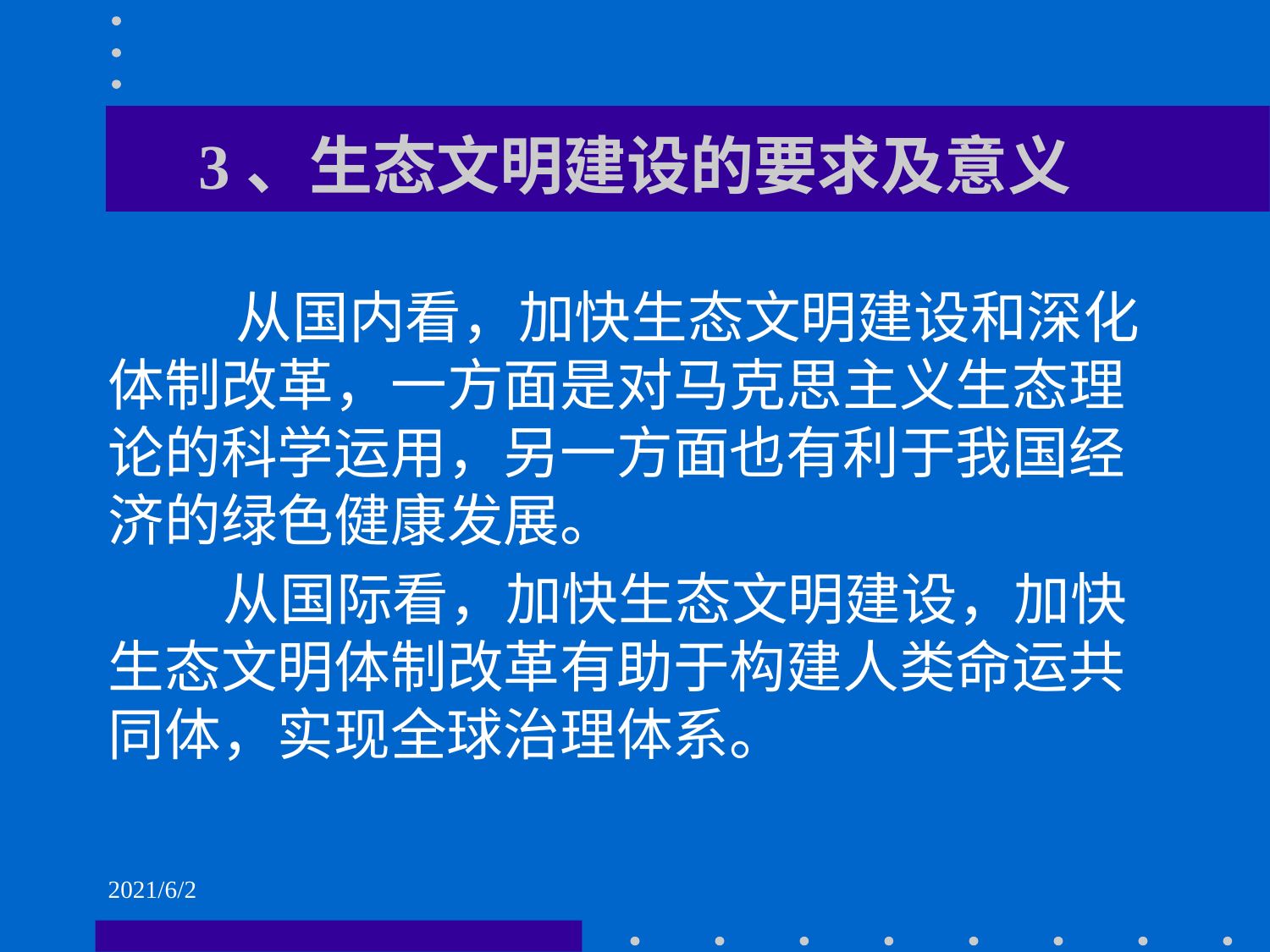

# 3、生态文明建设的要求及意义
         从国内看，加快生态文明建设和深化体制改革，一方面是对马克思主义生态理论的科学运用，另一方面也有利于我国经济的绿色健康发展。
        从国际看，加快生态文明建设，加快生态文明体制改革有助于构建人类命运共同体，实现全球治理体系。
2021/6/2